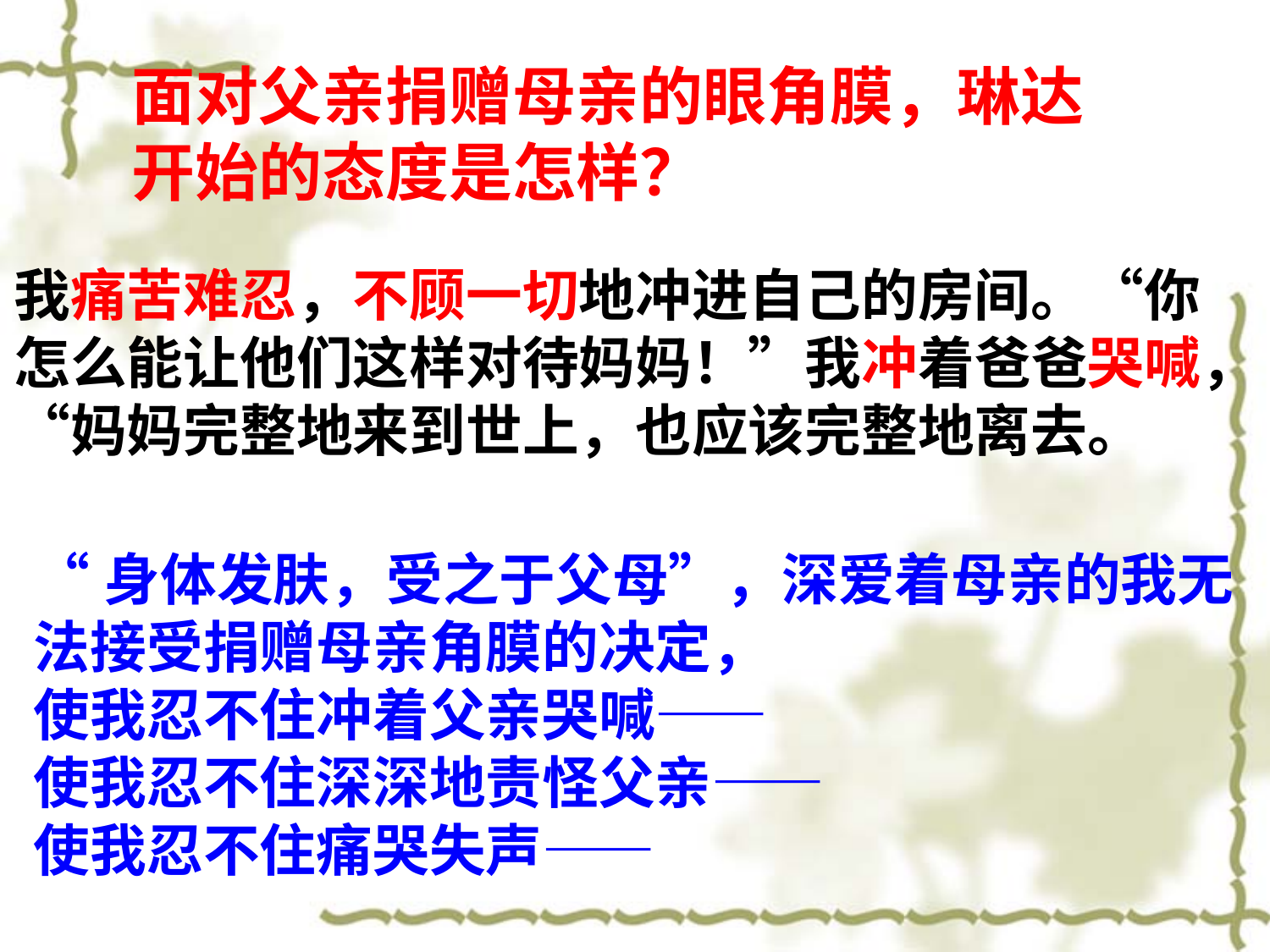

面对父亲捐赠母亲的眼角膜，琳达开始的态度是怎样？

我痛苦难忍，不顾一切地冲进自己的房间。“你怎么能让他们这样对待妈妈！”我冲着爸爸哭喊，“妈妈完整地来到世上，也应该完整地离去。

“身体发肤，受之于父母”，深爱着母亲的我无法接受捐赠母亲角膜的决定，
使我忍不住冲着父亲哭喊——
使我忍不住深深地责怪父亲——
使我忍不住痛哭失声——